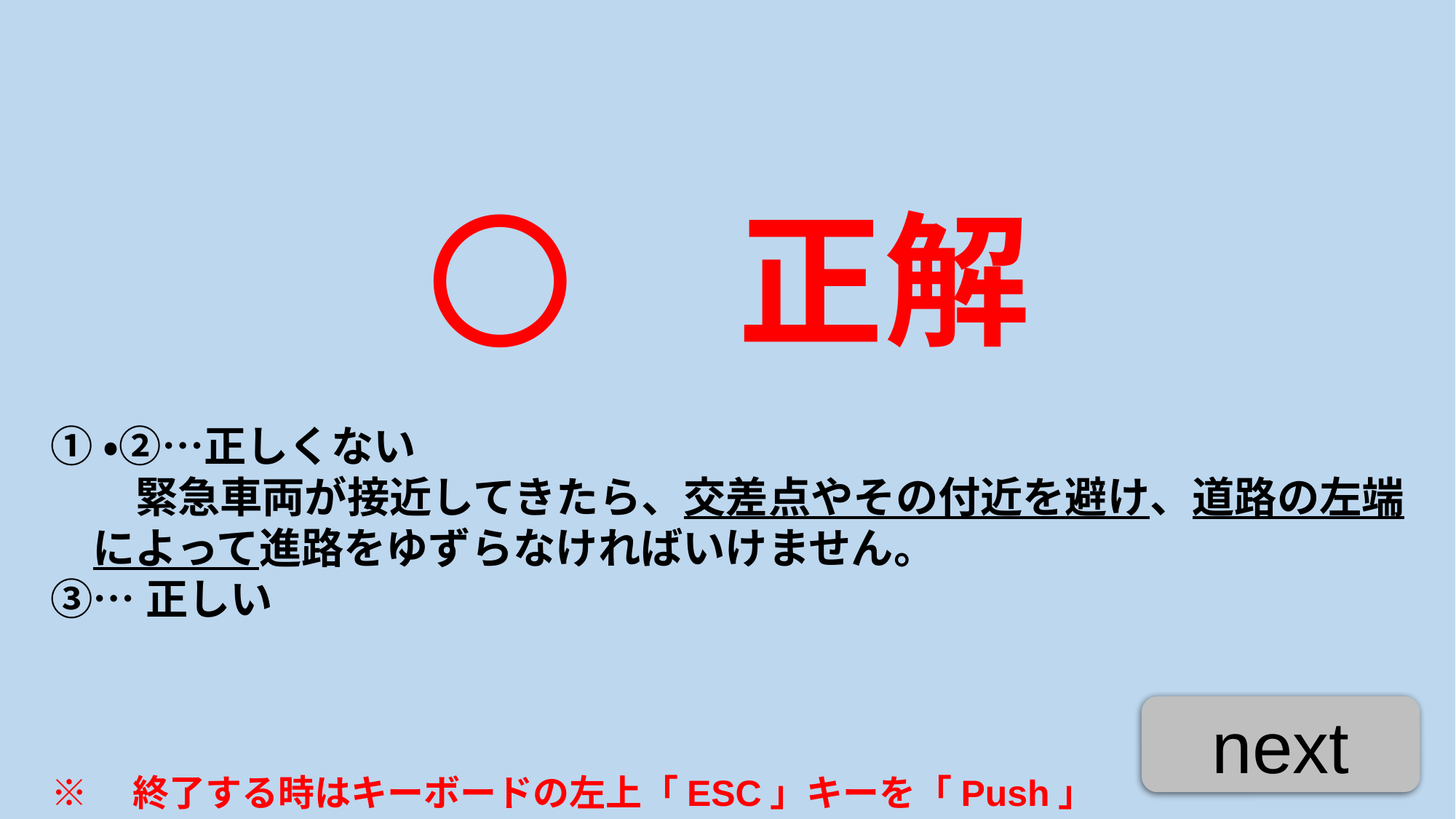

○
正解
①・②…正しくない
　　緊急車両が接近してきたら、交差点やその付近を避け、道路の左端
　によって進路をゆずらなければいけません。
③…正しい
next
※　終了する時はキーボードの左上「ESC」キーを「Push」